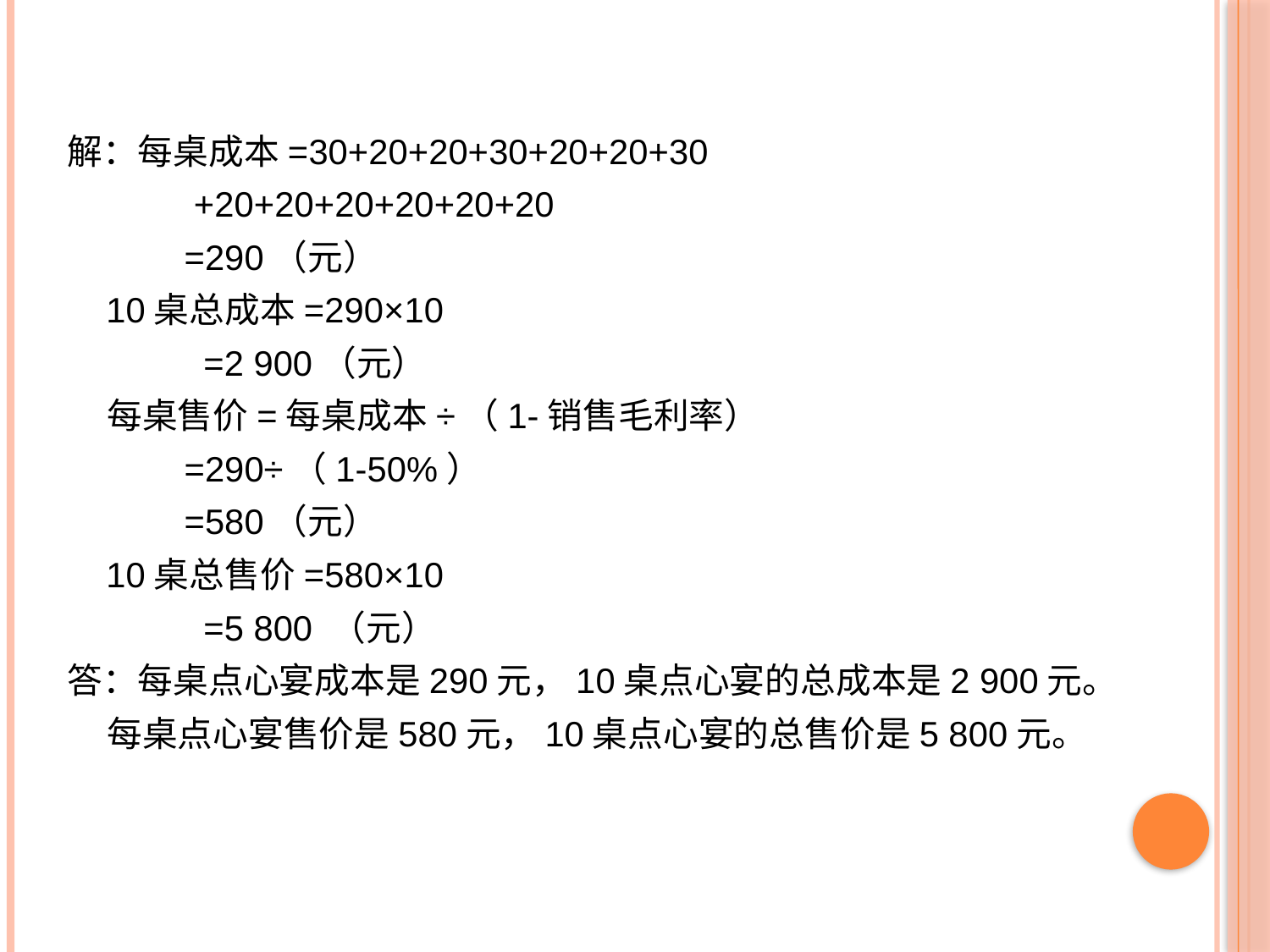

解：每桌成本=30+20+20+30+20+20+30
             +20+20+20+20+20+20
            =290（元）
    10桌总成本=290×10
              =2 900（元）
    每桌售价=每桌成本÷（1-销售毛利率）
            =290÷（1-50%）
            =580（元）
    10桌总售价=580×10
              =5 800 （元）
答：每桌点心宴成本是290元，10桌点心宴的总成本是2 900元。
    每桌点心宴售价是580元，10桌点心宴的总售价是5 800元。